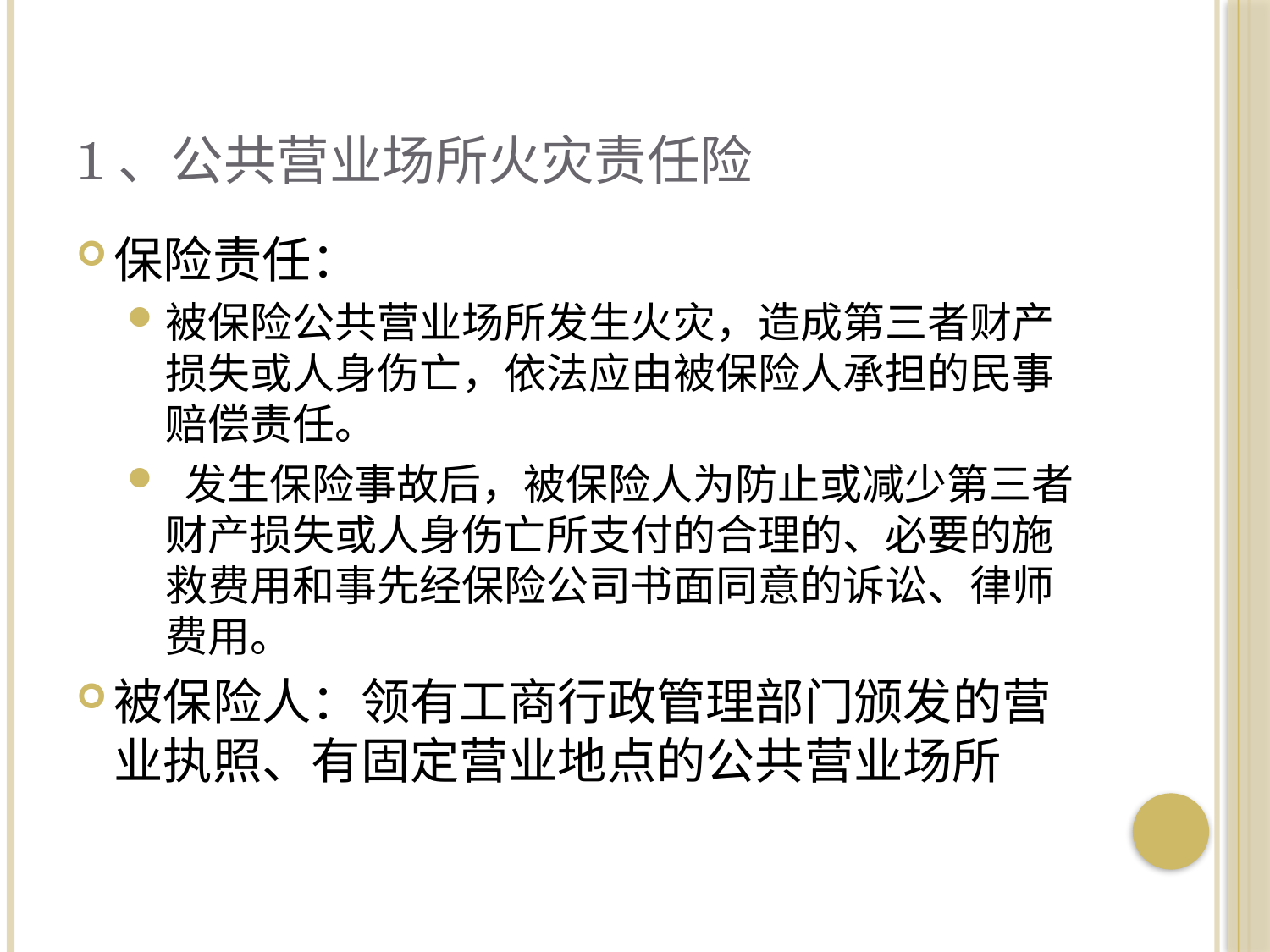

# 1、公共营业场所火灾责任险
保险责任：
被保险公共营业场所发生火灾，造成第三者财产损失或人身伤亡，依法应由被保险人承担的民事赔偿责任。
 发生保险事故后，被保险人为防止或减少第三者财产损失或人身伤亡所支付的合理的、必要的施救费用和事先经保险公司书面同意的诉讼、律师费用。
被保险人：领有工商行政管理部门颁发的营业执照、有固定营业地点的公共营业场所